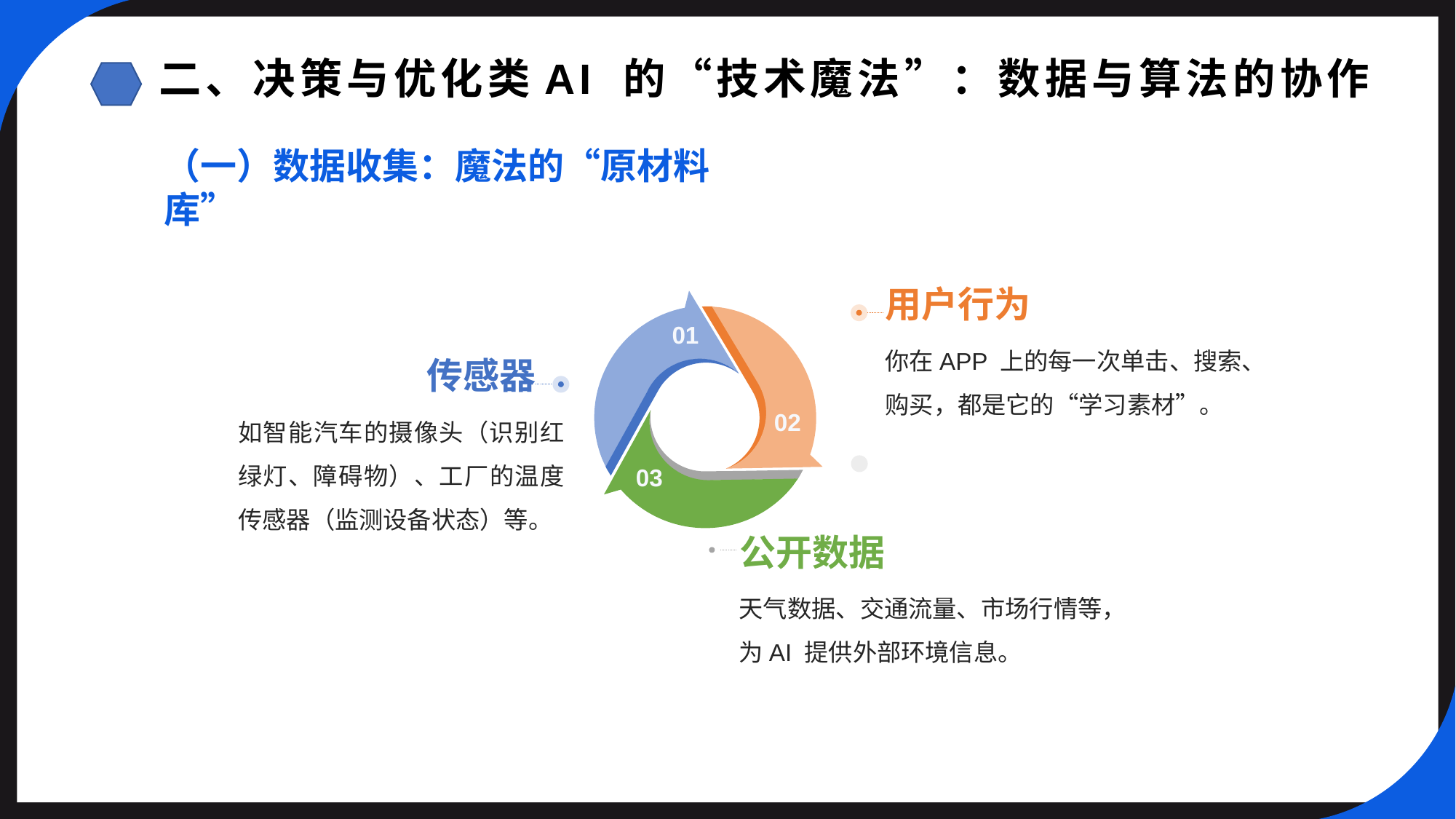

二、决策与优化类AI 的“技术魔法”：数据与算法的协作
（一）数据收集：魔法的“原材料库”
用户行为

01
你在APP 上的每一次单击、搜索、购买，都是它的“学习素材”。

传感器

如智能汽车的摄像头（识别红绿灯、障碍物）、工厂的温度传感器（监测设备状态）等。

02

03
公开数据

天气数据、交通流量、市场行情等，为AI 提供外部环境信息。